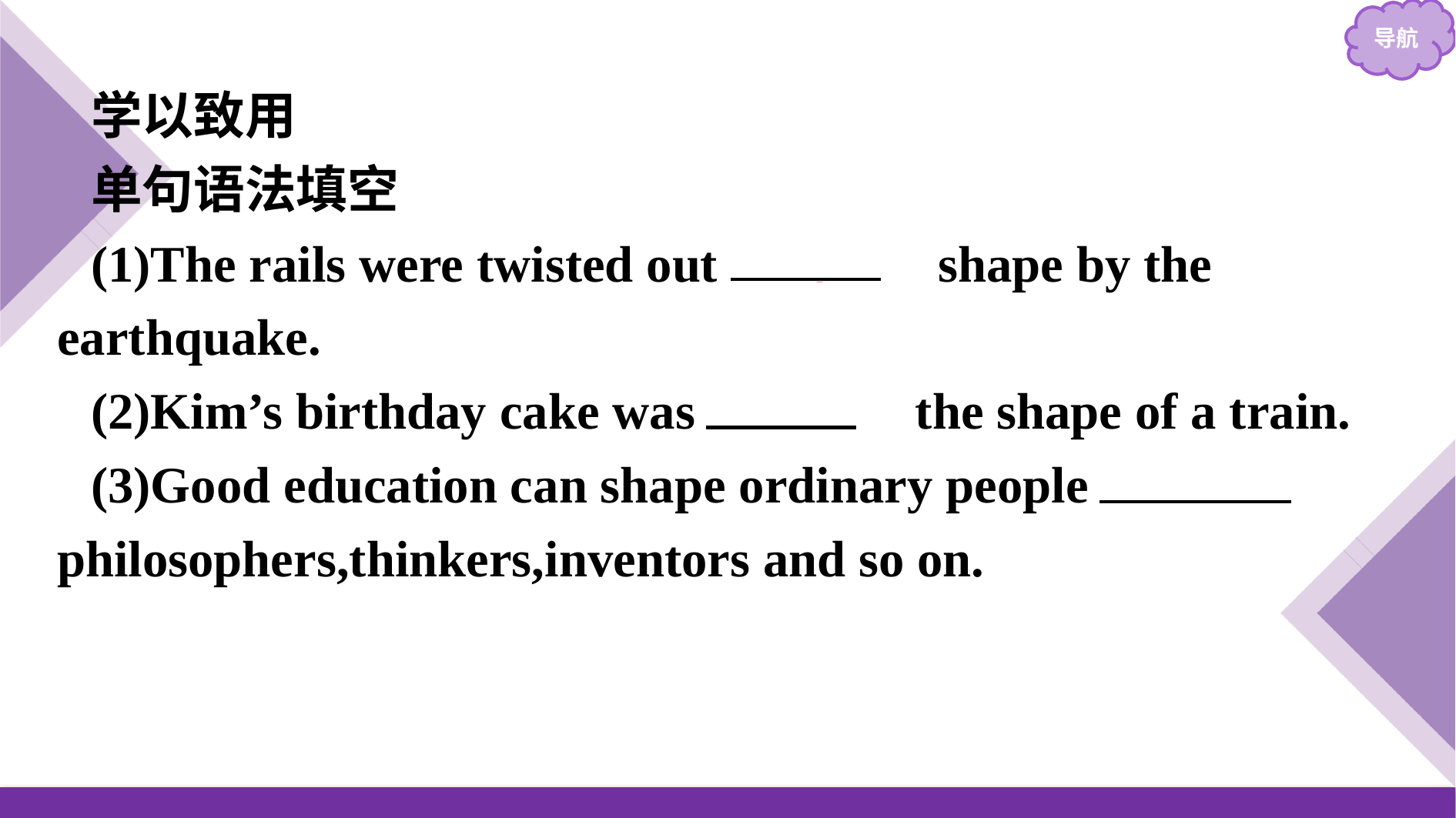

学以致用
单句语法填空
(1)The rails were twisted out 　of　 shape by the earthquake.
(2)Kim’s birthday cake was 　in　 the shape of a train.
(3)Good education can shape ordinary people 　into　 philosophers,thinkers,inventors and so on.